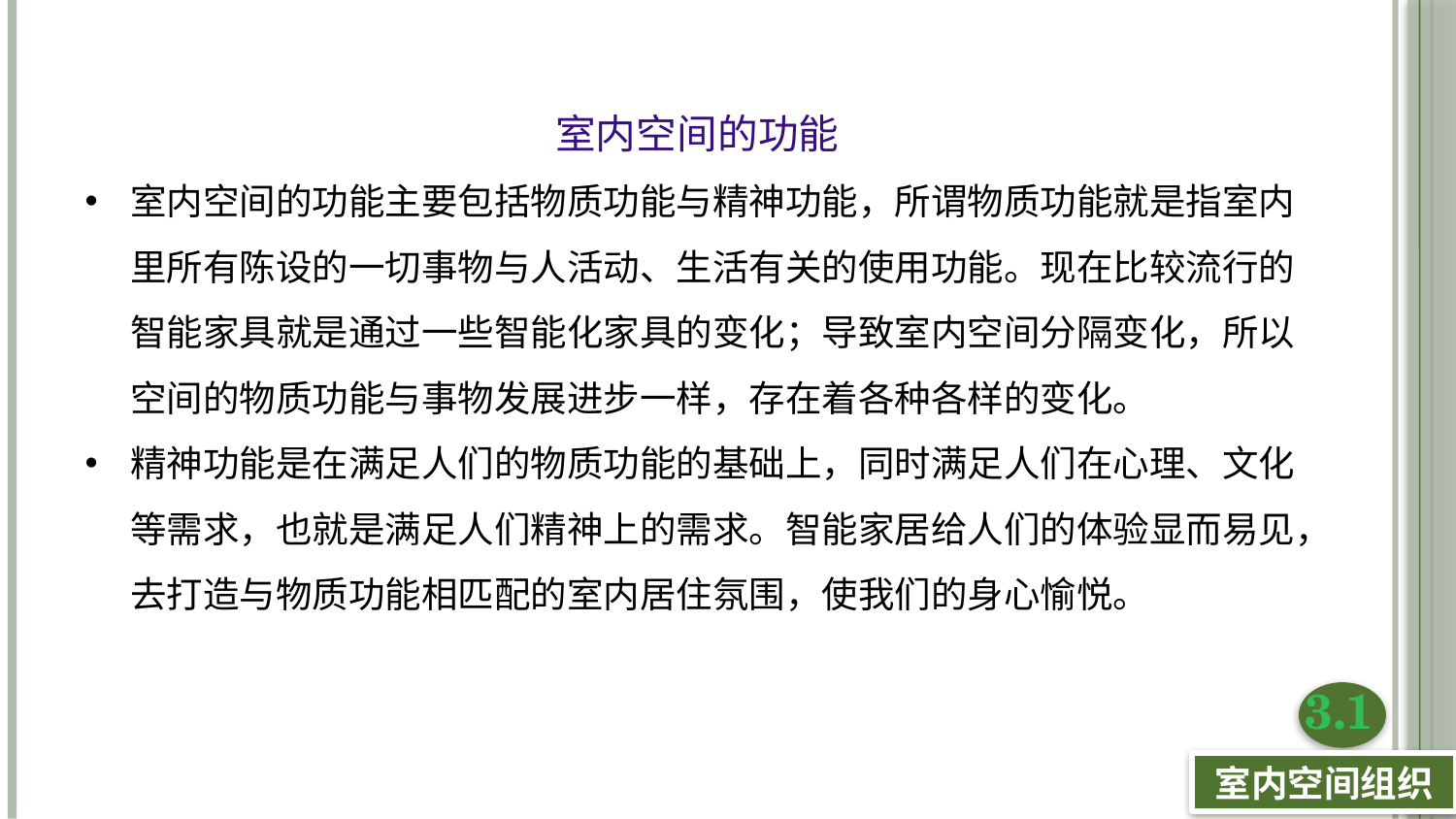

室内空间的功能
室内空间的功能主要包括物质功能与精神功能，所谓物质功能就是指室内里所有陈设的一切事物与人活动、生活有关的使用功能。现在比较流行的智能家具就是通过一些智能化家具的变化；导致室内空间分隔变化，所以空间的物质功能与事物发展进步一样，存在着各种各样的变化。
精神功能是在满足人们的物质功能的基础上，同时满足人们在心理、文化等需求，也就是满足人们精神上的需求。智能家居给人们的体验显而易见，去打造与物质功能相匹配的室内居住氛围，使我们的身心愉悦。
3.1
室内空间组织